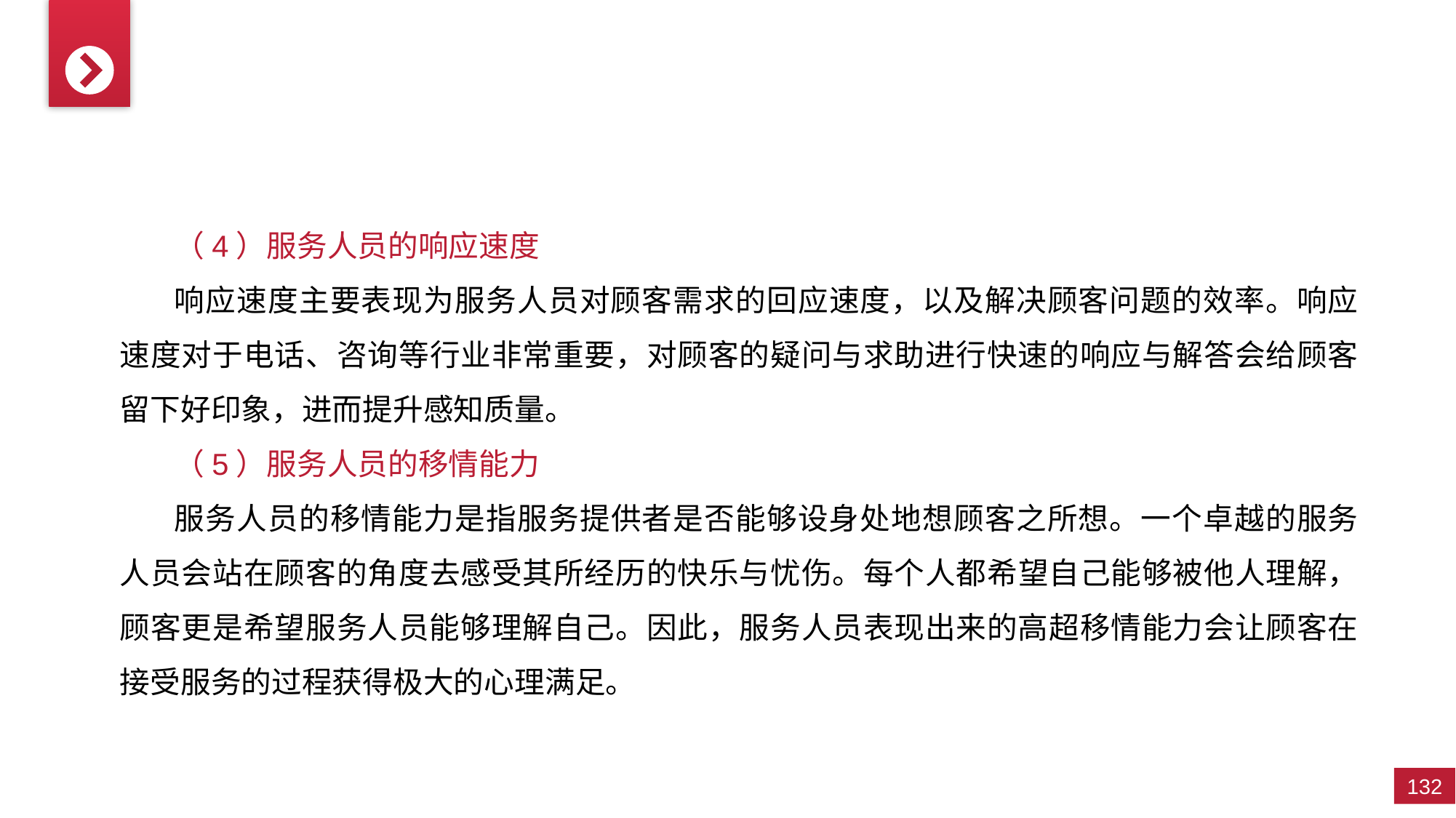

（4）服务人员的响应速度
响应速度主要表现为服务人员对顾客需求的回应速度，以及解决顾客问题的效率。响应速度对于电话、咨询等行业非常重要，对顾客的疑问与求助进行快速的响应与解答会给顾客留下好印象，进而提升感知质量。
（5）服务人员的移情能力
服务人员的移情能力是指服务提供者是否能够设身处地想顾客之所想。一个卓越的服务人员会站在顾客的角度去感受其所经历的快乐与忧伤。每个人都希望自己能够被他人理解，顾客更是希望服务人员能够理解自己。因此，服务人员表现出来的高超移情能力会让顾客在接受服务的过程获得极大的心理满足。